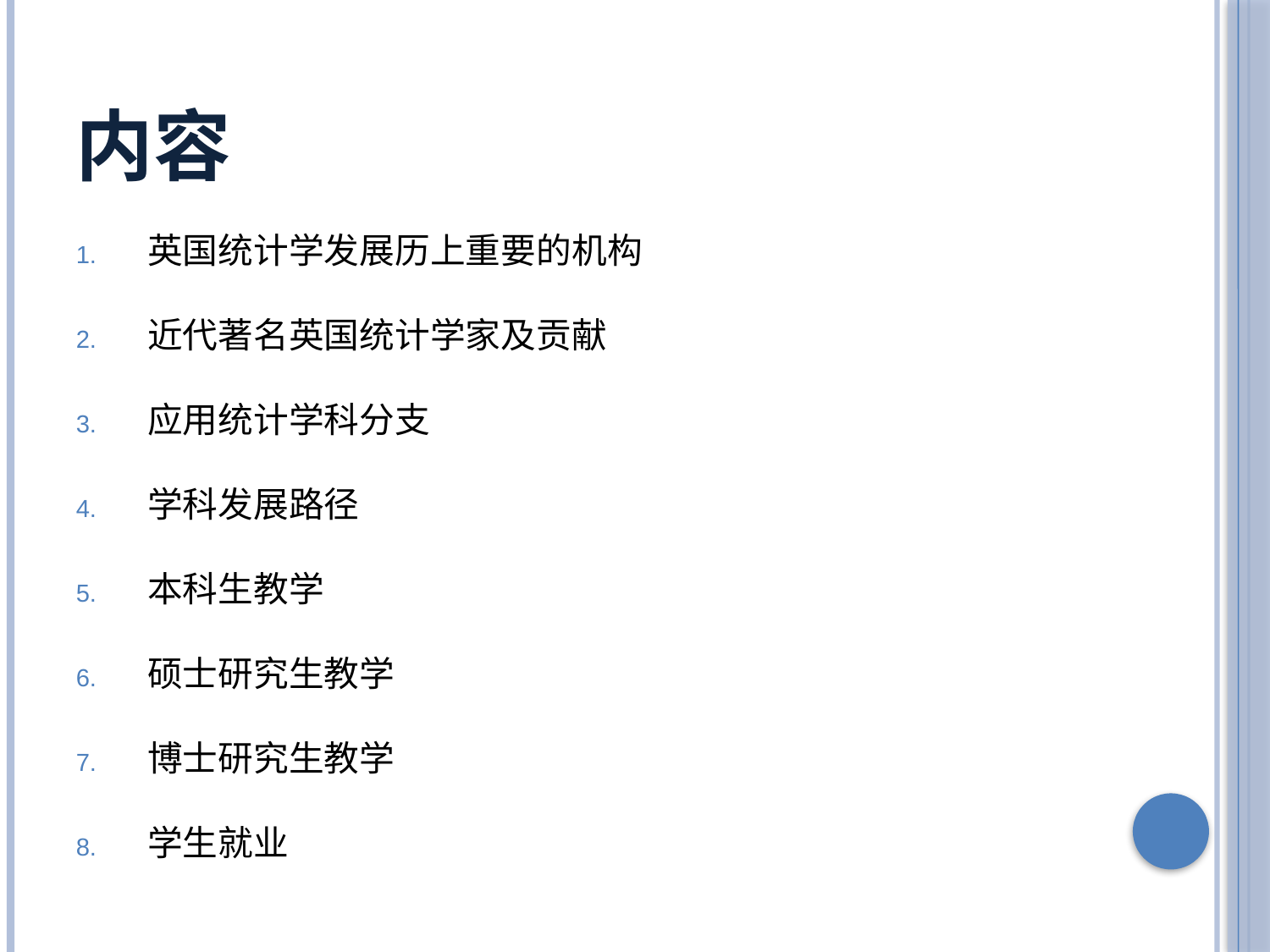

# 内容
英国统计学发展历上重要的机构
近代著名英国统计学家及贡献
应用统计学科分支
学科发展路径
本科生教学
硕士研究生教学
博士研究生教学
学生就业